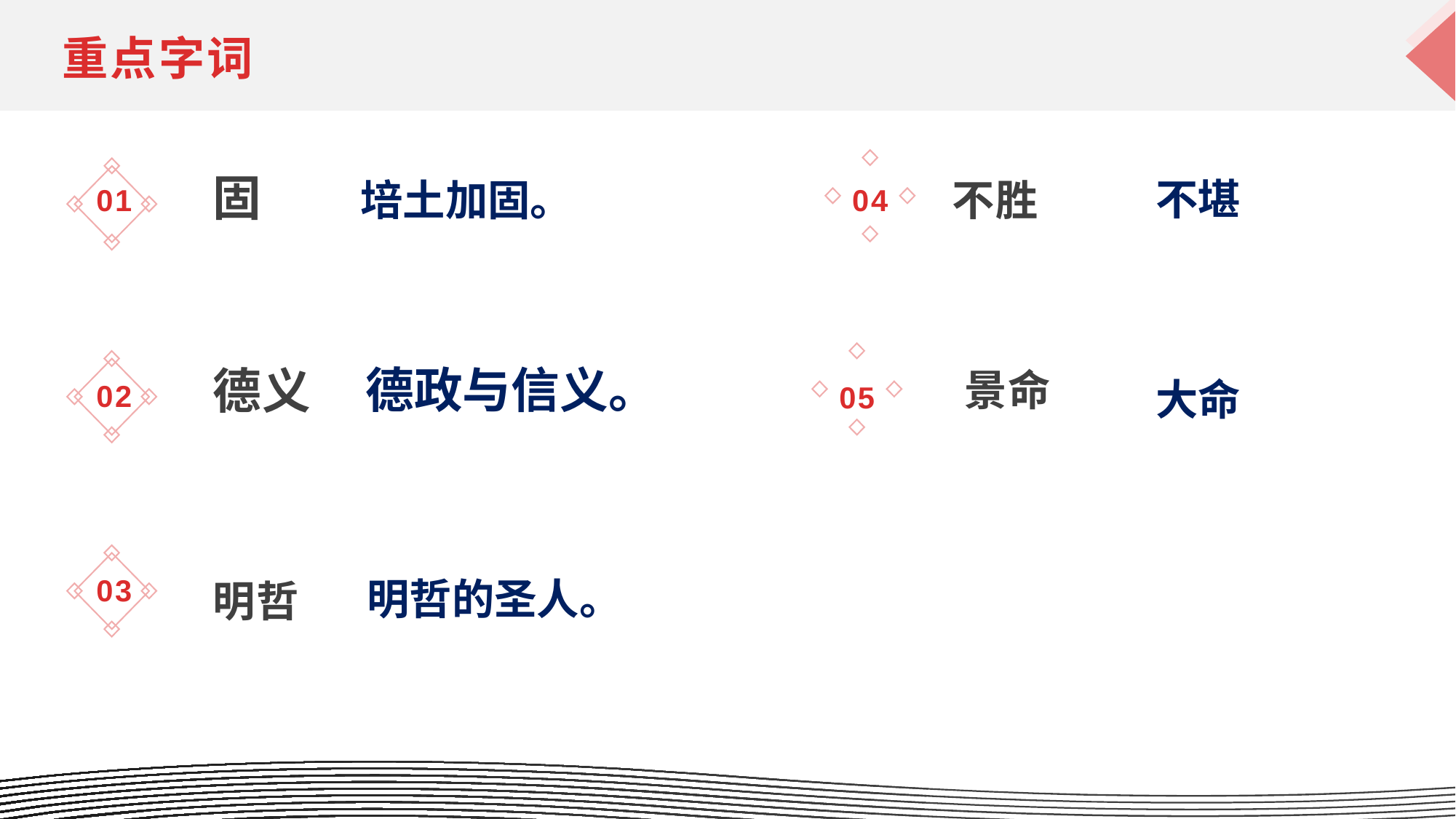

重点字词
不堪

固

培土加固。
不胜
04
01
大命

德政与信义。
德义
景命

05
02

03
明哲的圣人。
明哲